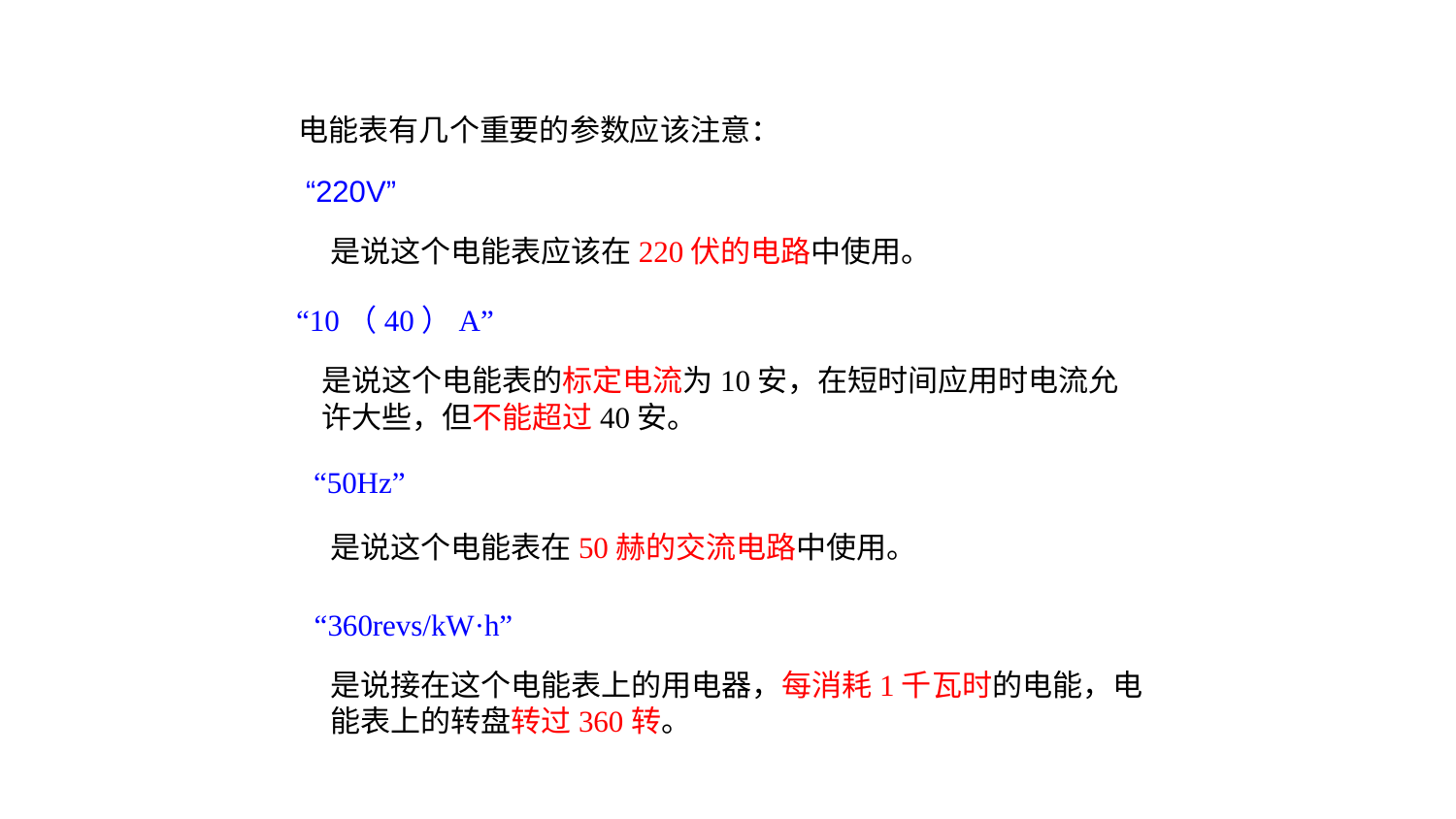

电能表有几个重要的参数应该注意：
“220V”
是说这个电能表应该在220伏的电路中使用。
“10（40）A”
是说这个电能表的标定电流为10安，在短时间应用时电流允许大些，但不能超过40安。
“50Hz”
是说这个电能表在50赫的交流电路中使用。
“360revs/kW·h”
是说接在这个电能表上的用电器，每消耗1千瓦时的电能，电能表上的转盘转过360转。